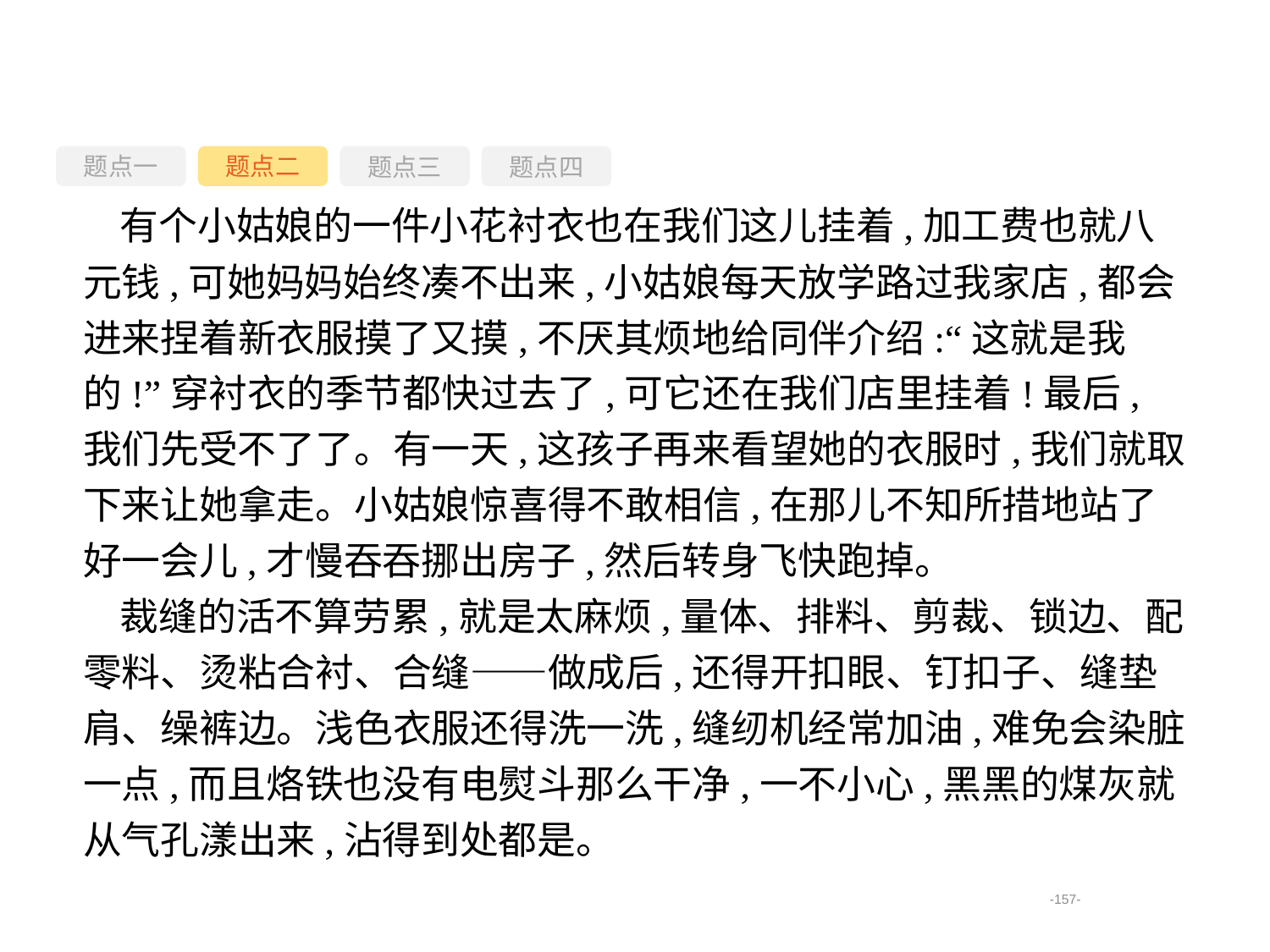

题点一
题点三
题点四
题点二
有个小姑娘的一件小花衬衣也在我们这儿挂着,加工费也就八元钱,可她妈妈始终凑不出来,小姑娘每天放学路过我家店,都会进来捏着新衣服摸了又摸,不厌其烦地给同伴介绍:“这就是我的!”穿衬衣的季节都快过去了,可它还在我们店里挂着!最后,我们先受不了了。有一天,这孩子再来看望她的衣服时,我们就取下来让她拿走。小姑娘惊喜得不敢相信,在那儿不知所措地站了好一会儿,才慢吞吞挪出房子,然后转身飞快跑掉。
裁缝的活不算劳累,就是太麻烦,量体、排料、剪裁、锁边、配零料、烫粘合衬、合缝——做成后,还得开扣眼、钉扣子、缝垫肩、缲裤边。浅色衣服还得洗一洗,缝纫机经常加油,难免会染脏一点,而且烙铁也没有电熨斗那么干净,一不小心,黑黑的煤灰就从气孔漾出来,沾得到处都是。
-157-